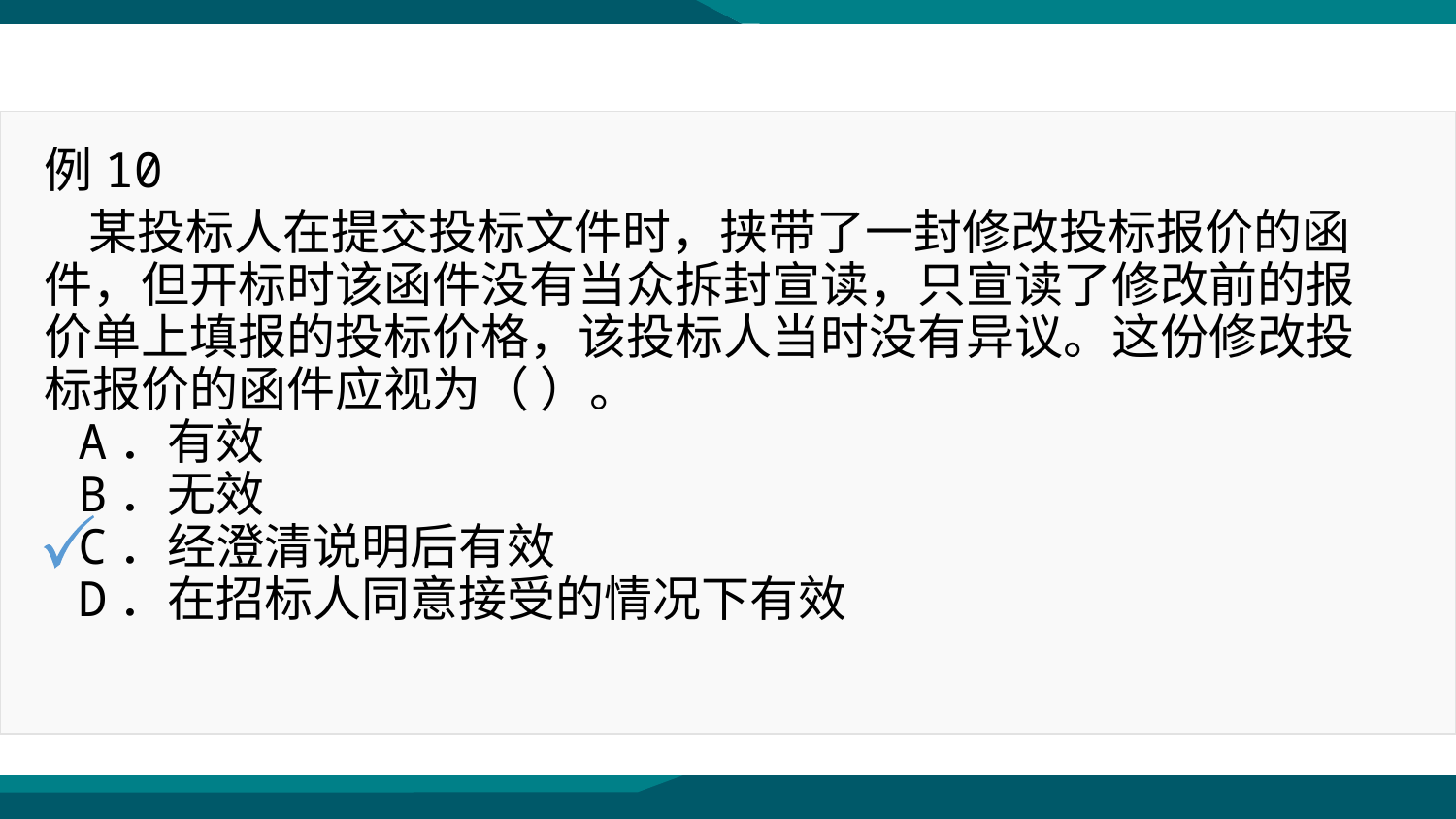

例10
   某投标人在提交投标文件时，挟带了一封修改投标报价的函件，但开标时该函件没有当众拆封宣读，只宣读了修改前的报价单上填报的投标价格，该投标人当时没有异议。这份修改投标报价的函件应视为（ ）。
  A．有效 
  B．无效 
  C．经澄清说明后有效 
  D．在招标人同意接受的情况下有效